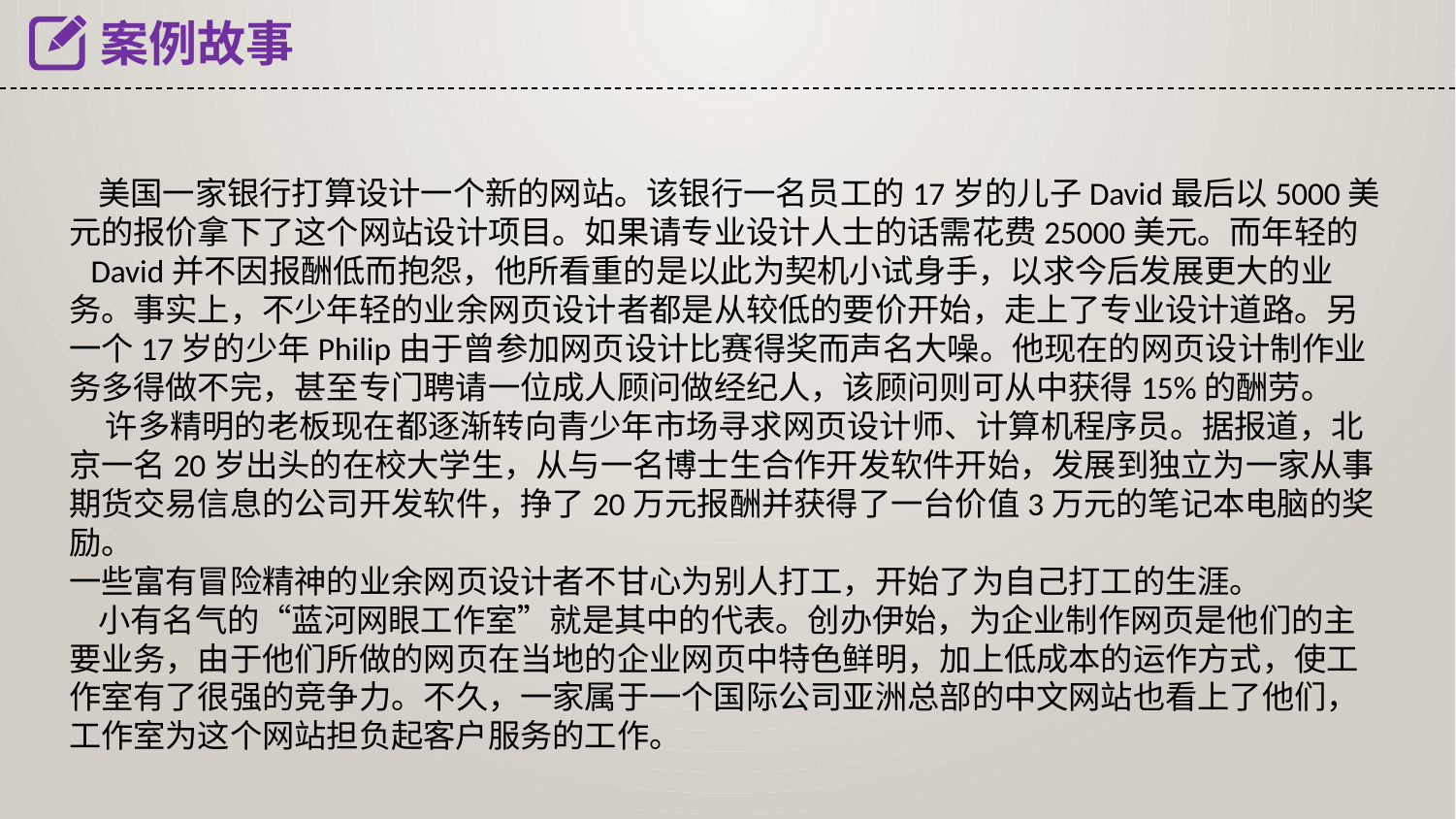

案例故事

   美国一家银行打算设计一个新的网站。该银行一名员工的17岁的儿子David最后以5000美元的报价拿下了这个网站设计项目。如果请专业设计人士的话需花费25000美元。而年轻的
   David并不因报酬低而抱怨，他所看重的是以此为契机小试身手，以求今后发展更大的业务。事实上，不少年轻的业余网页设计者都是从较低的要价开始，走上了专业设计道路。另一个17岁的少年Philip由于曾参加网页设计比赛得奖而声名大噪。他现在的网页设计制作业务多得做不完，甚至专门聘请一位成人顾问做经纪人，该顾问则可从中获得15%的酬劳。
    许多精明的老板现在都逐渐转向青少年市场寻求网页设计师、计算机程序员。据报道，北京一名20岁出头的在校大学生，从与一名博士生合作开发软件开始，发展到独立为一家从事期货交易信息的公司开发软件，挣了20万元报酬并获得了一台价值3万元的笔记本电脑的奖励。
一些富有冒险精神的业余网页设计者不甘心为别人打工，开始了为自己打工的生涯。
   小有名气的“蓝河网眼工作室”就是其中的代表。创办伊始，为企业制作网页是他们的主要业务，由于他们所做的网页在当地的企业网页中特色鲜明，加上低成本的运作方式，使工作室有了很强的竞争力。不久，一家属于一个国际公司亚洲总部的中文网站也看上了他们，工作室为这个网站担负起客户服务的工作。
57